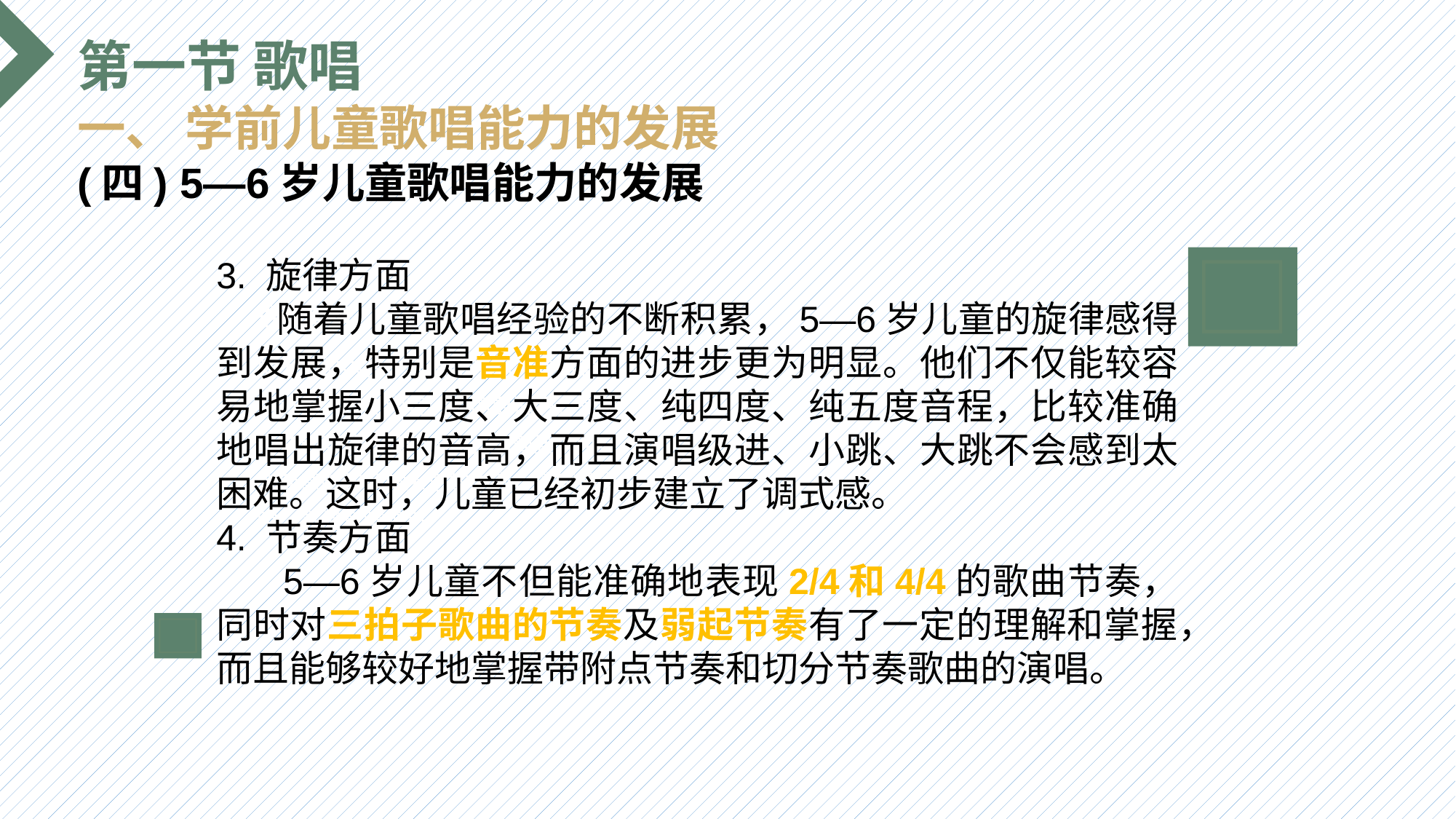

第一节 歌唱
一、 学前儿童歌唱能力的发展
(四) 5—6岁儿童歌唱能力的发展

3. 旋律方面
      随着儿童歌唱经验的不断积累，5—6岁儿童的旋律感得到发展，特别是音准方面的进步更为明显。他们不仅能较容易地掌握小三度、大三度、纯四度、纯五度音程，比较准确地唱出旋律的音高，而且演唱级进、小跳、大跳不会感到太困难。这时，儿童已经初步建立了调式感。
4. 节奏方面
      5—6岁儿童不但能准确地表现2/4和4/4的歌曲节奏，同时对三拍子歌曲的节奏及弱起节奏有了一定的理解和掌握，而且能够较好地掌握带附点节奏和切分节奏歌曲的演唱。

选题背景
输入您的内容，请简要说明，言简意赅即可输入您的内容，请简要说明，言简意赅即可输入您的内容，请简要说明，言简意赅即可输入您的内容，请简要说明，言简意赅即可